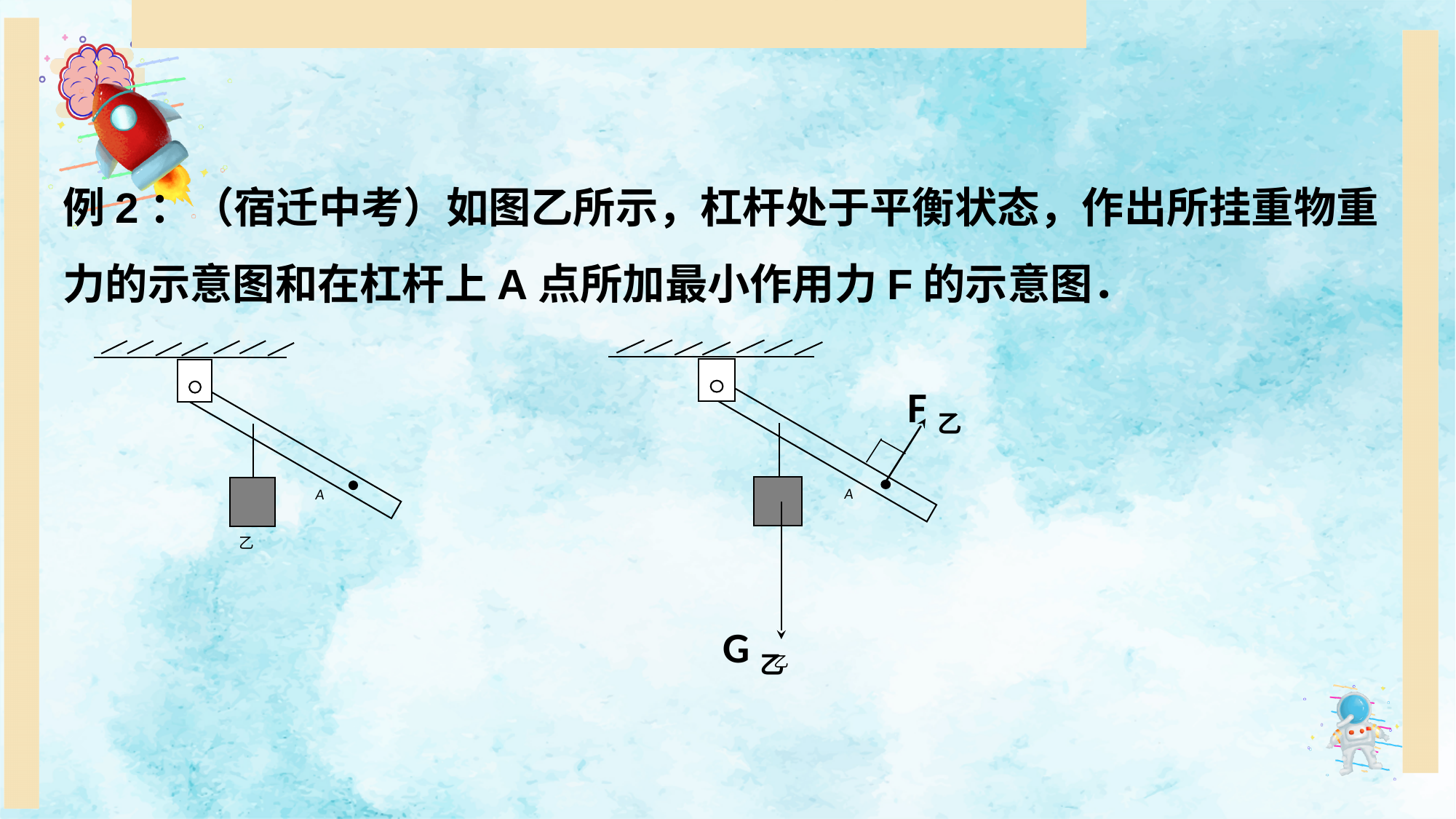

例2：（宿迁中考）如图乙所示，杠杆处于平衡状态，作出所挂重物重力的示意图和在杠杆上A点所加最小作用力F的示意图．

F乙

A

G乙
乙

A

乙